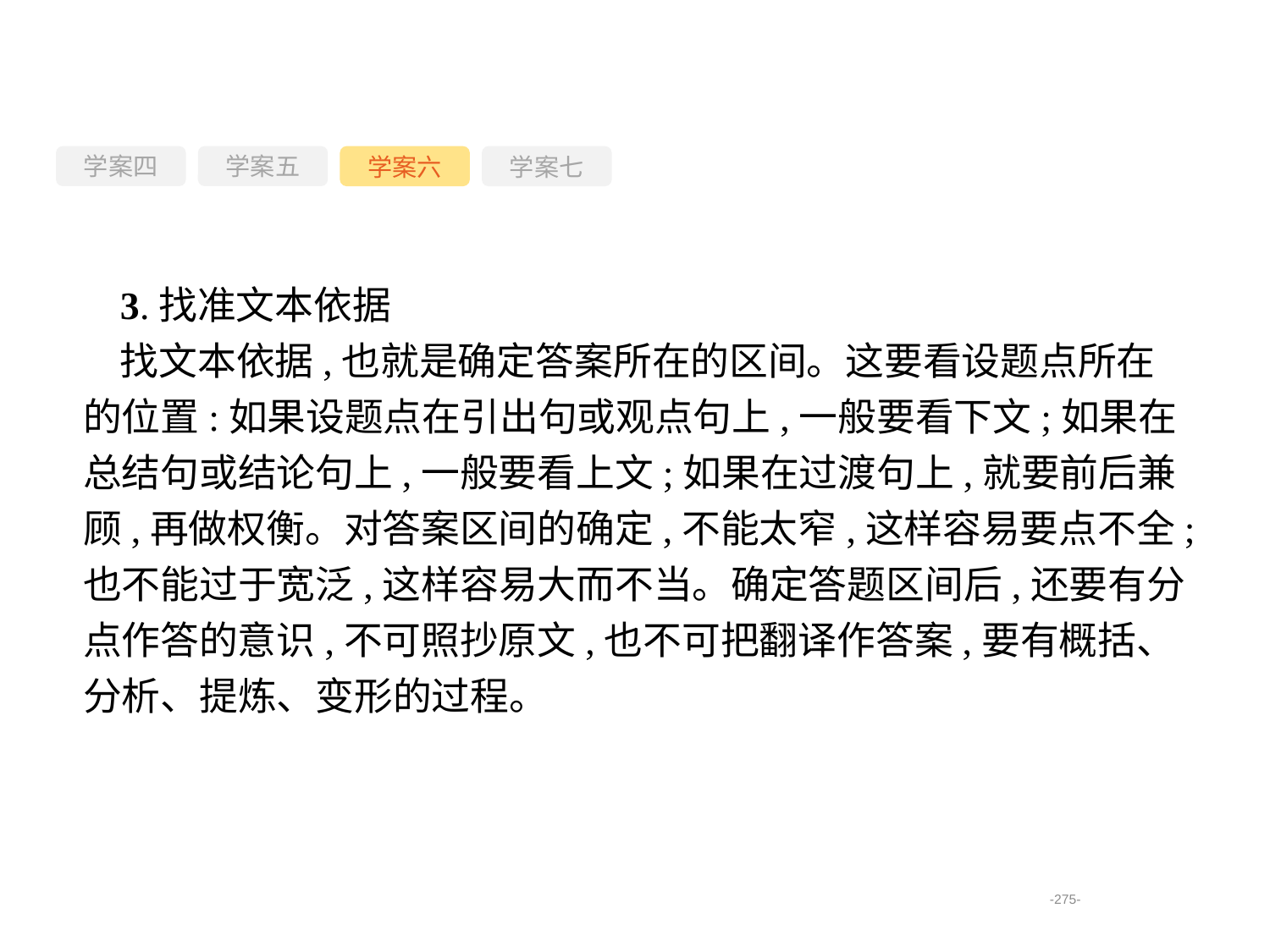

学案四
学案六
学案七
学案五
3.找准文本依据
找文本依据,也就是确定答案所在的区间。这要看设题点所在的位置:如果设题点在引出句或观点句上,一般要看下文;如果在总结句或结论句上,一般要看上文;如果在过渡句上,就要前后兼顾,再做权衡。对答案区间的确定,不能太窄,这样容易要点不全;也不能过于宽泛,这样容易大而不当。确定答题区间后,还要有分点作答的意识,不可照抄原文,也不可把翻译作答案,要有概括、分析、提炼、变形的过程。
-275-